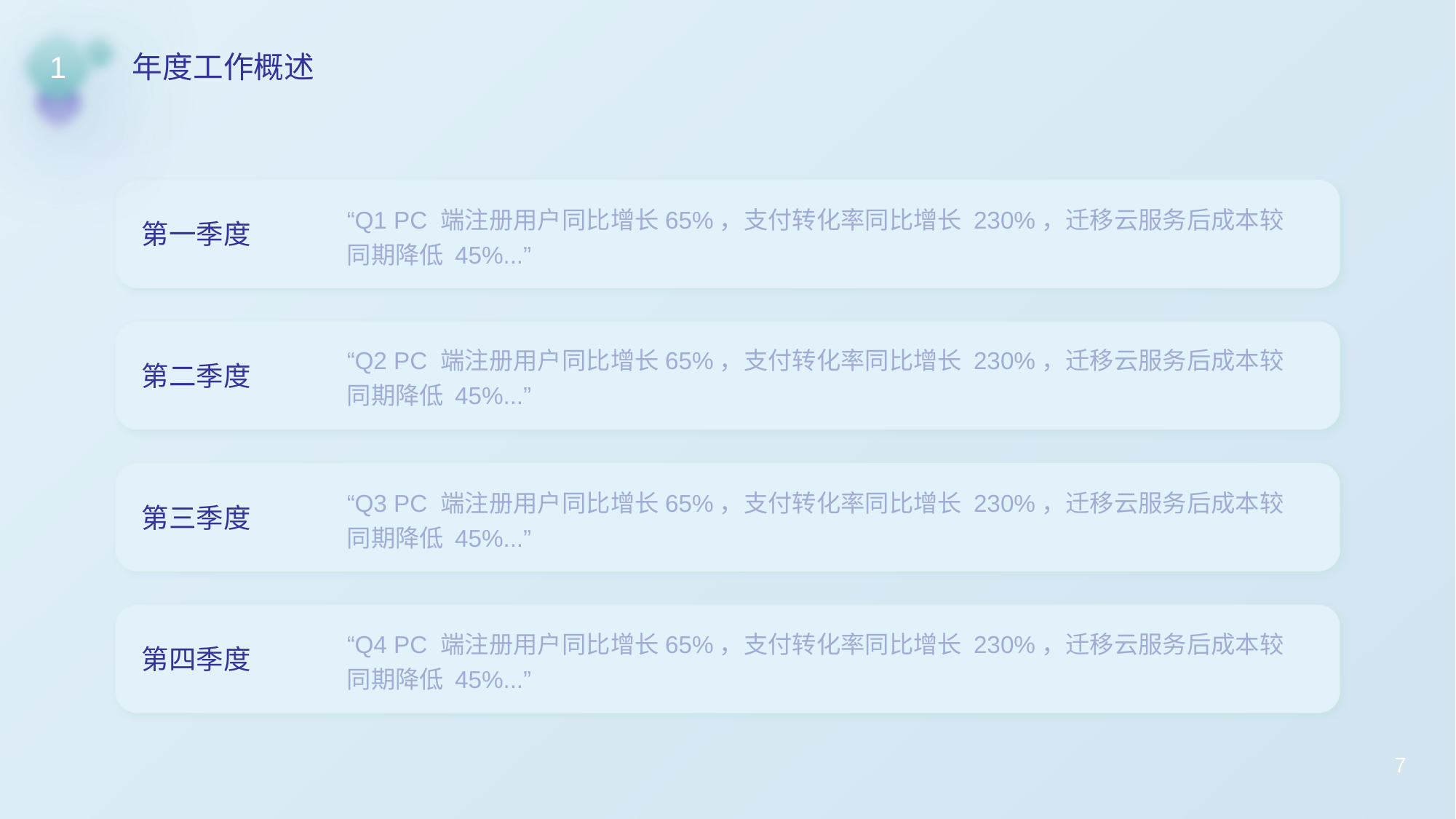

1

年度工作概述

“Q1 PC 端注册用户同比增长65%，支付转化率同比增长 230%，迁移云服务后成本较同期降低 45%...”
第一季度

“Q2 PC 端注册用户同比增长65%，支付转化率同比增长 230%，迁移云服务后成本较同期降低 45%...”
第二季度

“Q3 PC 端注册用户同比增长65%，支付转化率同比增长 230%，迁移云服务后成本较同期降低 45%...”
第三季度

“Q4 PC 端注册用户同比增长65%，支付转化率同比增长 230%，迁移云服务后成本较同期降低 45%...”
第四季度
7